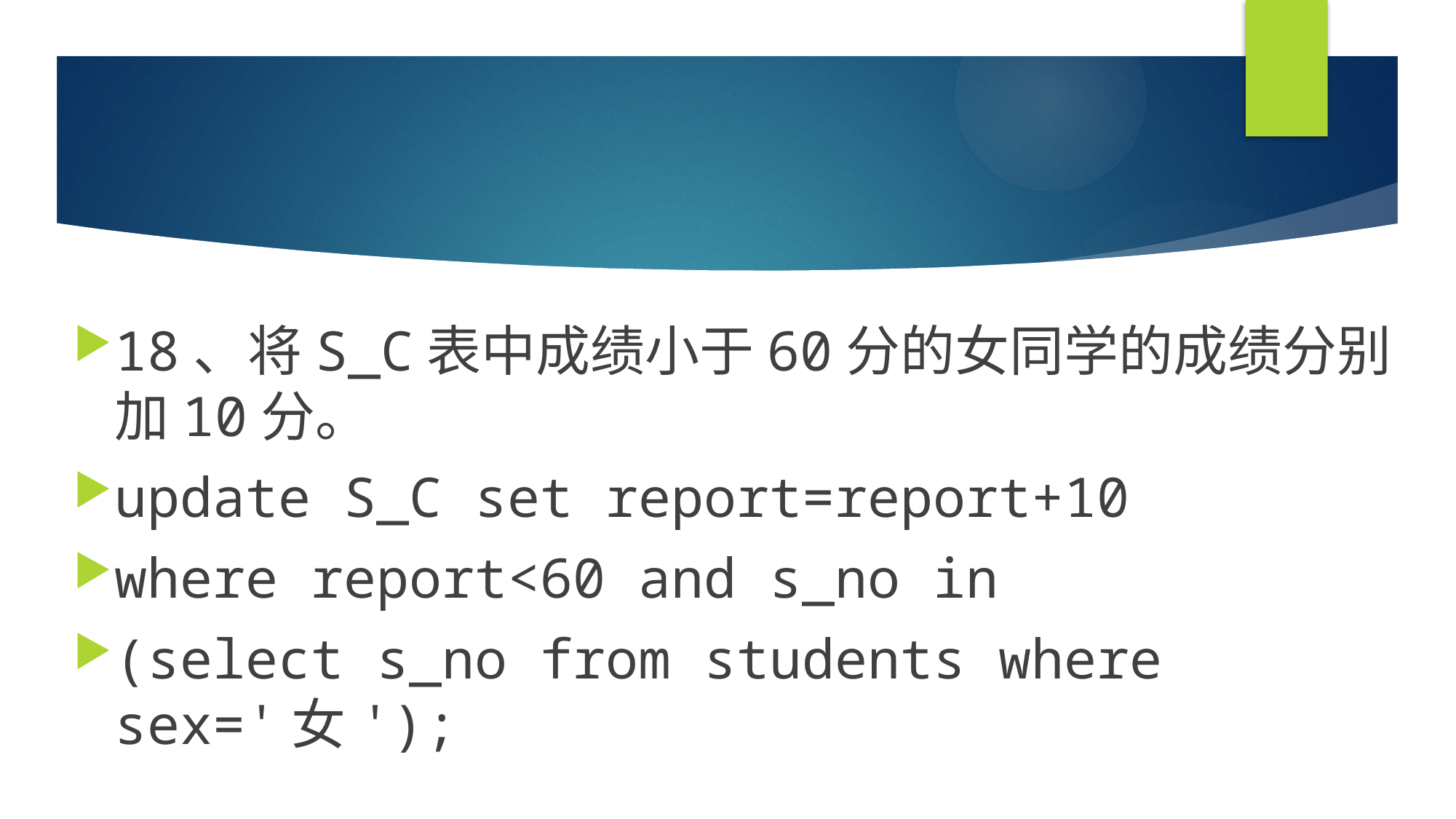

#
18、将S_C表中成绩小于60分的女同学的成绩分别加10分。
update S_C set report=report+10
where report<60 and s_no in
(select s_no from students where sex='女');